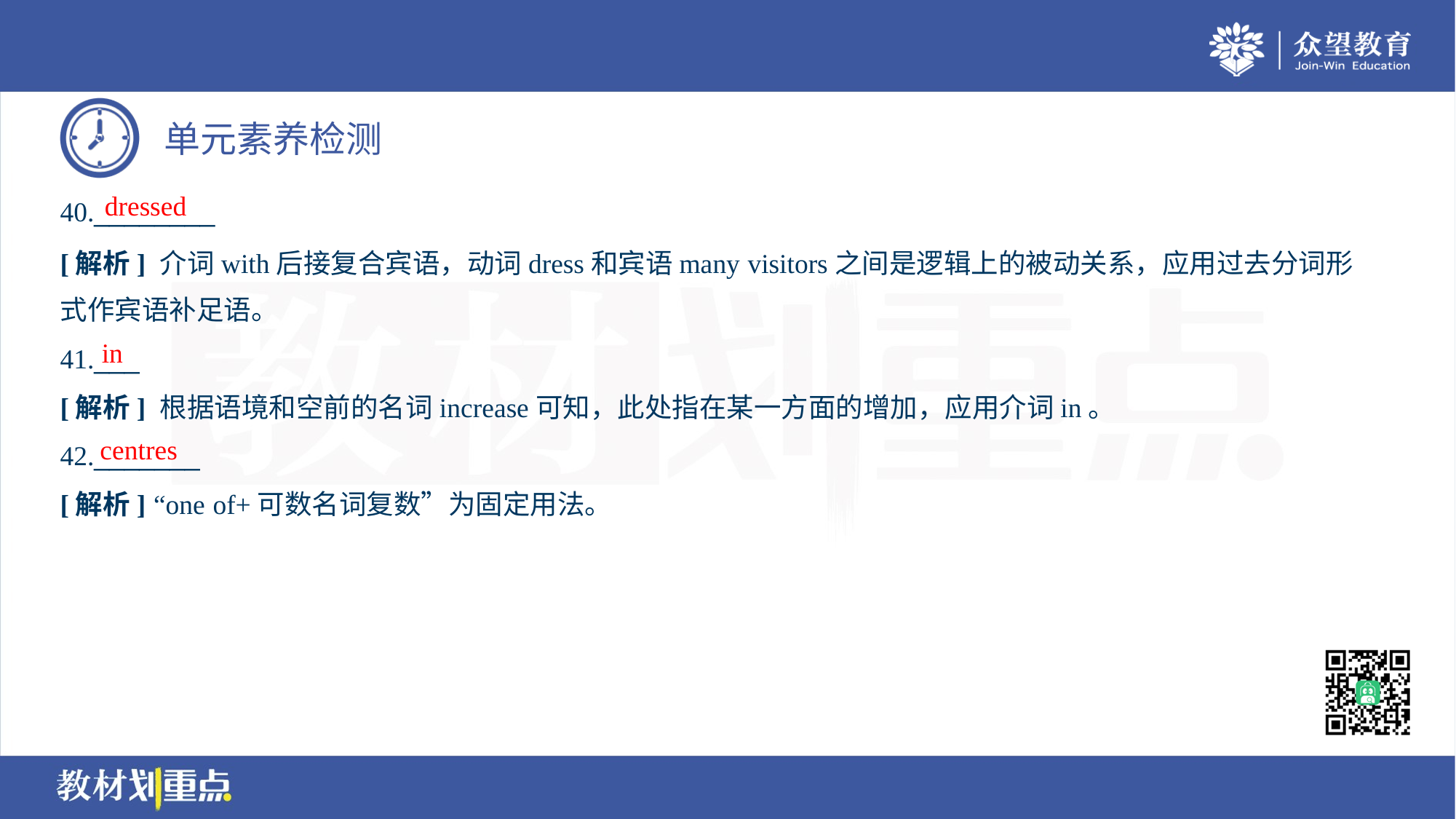

dressed
40.________
[解析] 介词with后接复合宾语，动词dress和宾语many visitors之间是逻辑上的被动关系，应用过去分词形
式作宾语补足语。
in
41.___
[解析] 根据语境和空前的名词increase可知，此处指在某一方面的增加，应用介词in。
centres
42._______
[解析] “one of+可数名词复数”为固定用法。